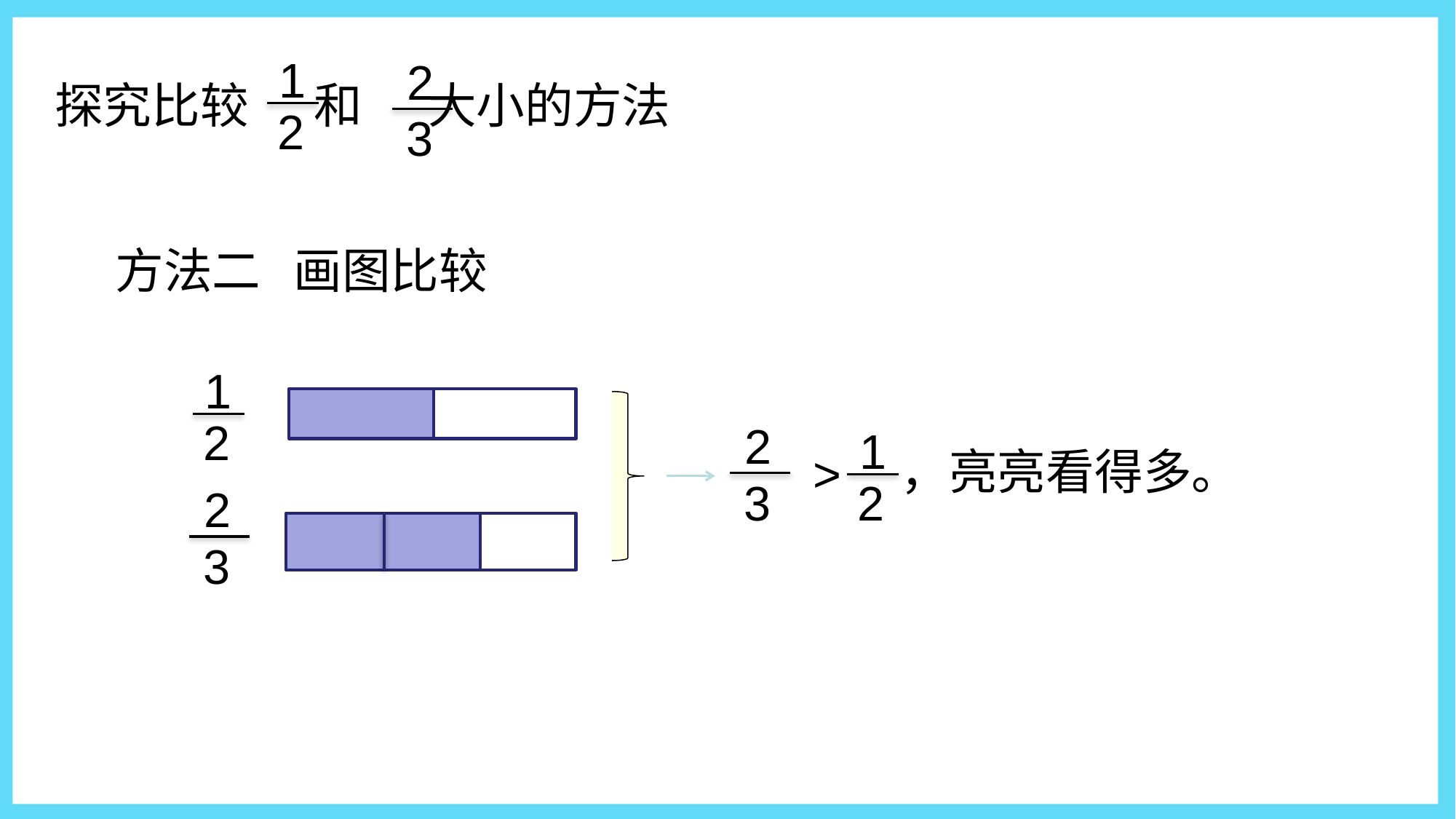

1
2
2
3
探究比较      和      大小的方法
方法二   画图比较
1
2

2
3
1
2
　>
，亮亮看得多。
2
3